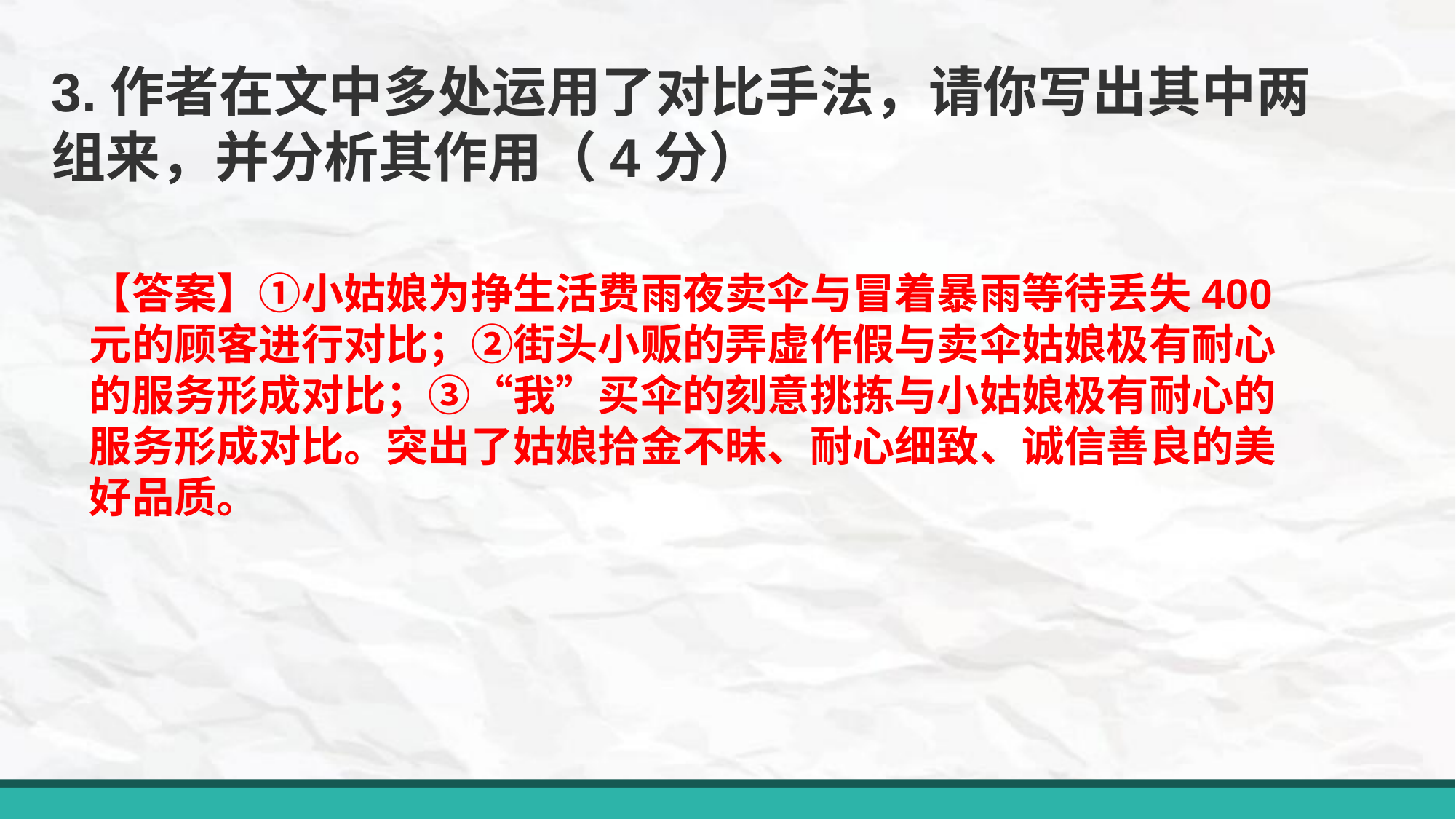

3.作者在文中多处运用了对比手法，请你写出其中两组来，并分析其作用（4分）

【答案】①小姑娘为挣生活费雨夜卖伞与冒着暴雨等待丢失400元的顾客进行对比；②街头小贩的弄虚作假与卖伞姑娘极有耐心的服务形成对比；③“我”买伞的刻意挑拣与小姑娘极有耐心的服务形成对比。突出了姑娘拾金不昧、耐心细致、诚信善良的美好品质。